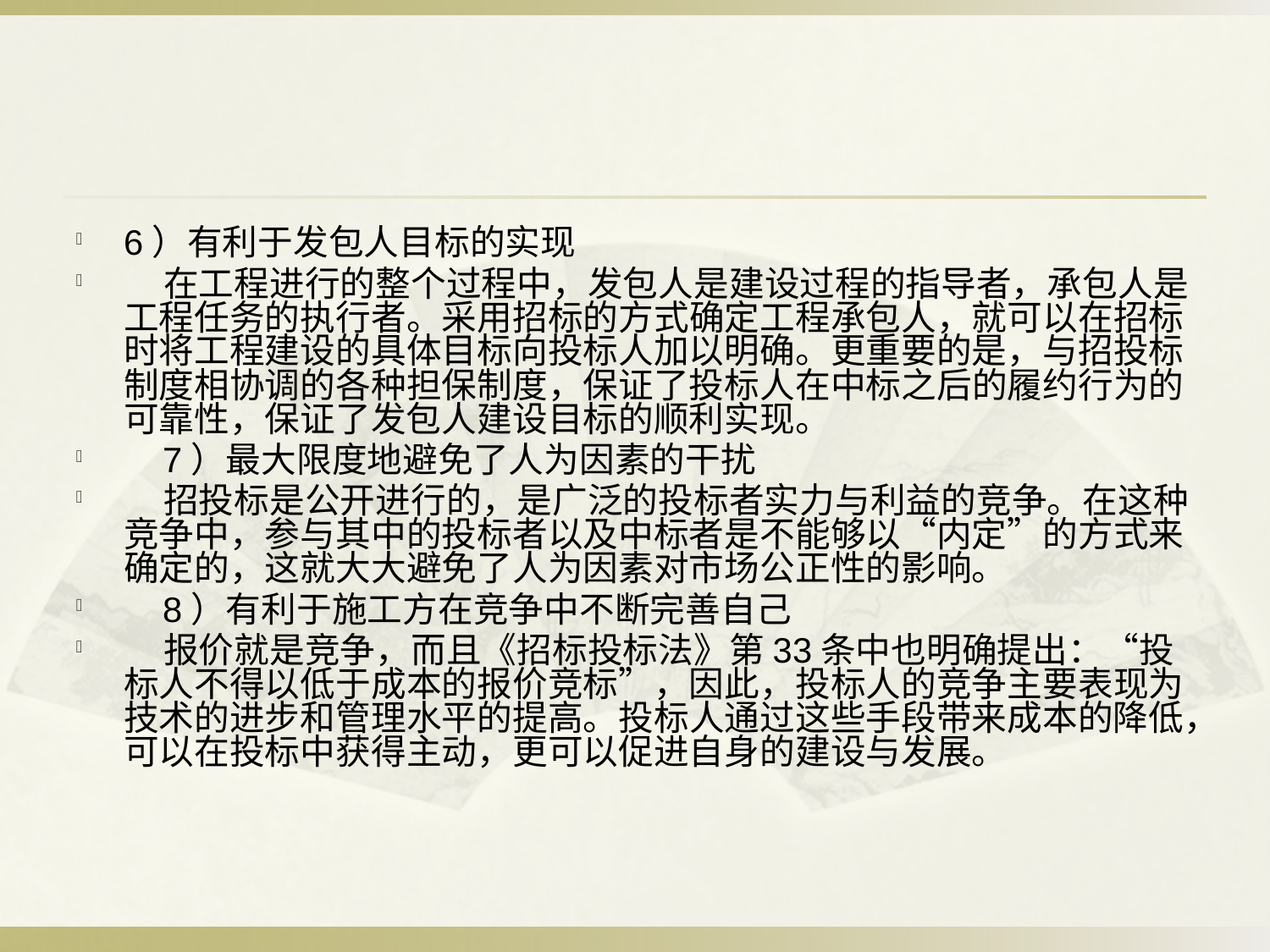

#
6）有利于发包人目标的实现
    在工程进行的整个过程中，发包人是建设过程的指导者，承包人是工程任务的执行者。采用招标的方式确定工程承包人，就可以在招标时将工程建设的具体目标向投标人加以明确。更重要的是，与招投标制度相协调的各种担保制度，保证了投标人在中标之后的履约行为的可靠性，保证了发包人建设目标的顺利实现。
    7）最大限度地避免了人为因素的干扰
    招投标是公开进行的，是广泛的投标者实力与利益的竞争。在这种竞争中，参与其中的投标者以及中标者是不能够以“内定”的方式来确定的，这就大大避免了人为因素对市场公正性的影响。
    8）有利于施工方在竞争中不断完善自己
    报价就是竞争，而且《招标投标法》第33条中也明确提出：“投标人不得以低于成本的报价竞标”，因此，投标人的竞争主要表现为技术的进步和管理水平的提高。投标人通过这些手段带来成本的降低，可以在投标中获得主动，更可以促进自身的建设与发展。